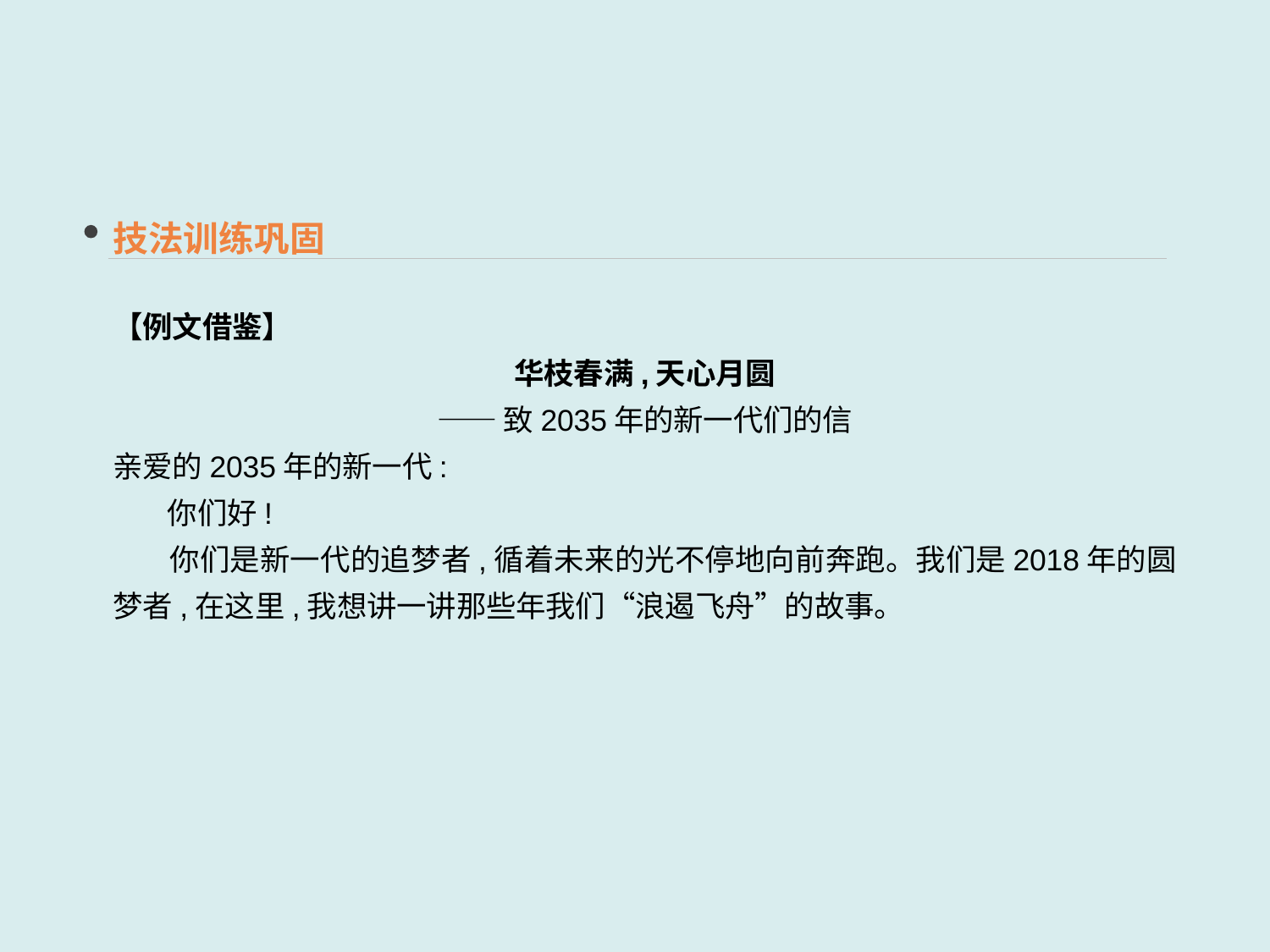

技法训练巩固

【例文借鉴】
华枝春满,天心月圆
——致2035年的新一代们的信
亲爱的2035年的新一代:
       你们好!
       你们是新一代的追梦者,循着未来的光不停地向前奔跑。我们是2018年的圆梦者,在这里,我想讲一讲那些年我们“浪遏飞舟”的故事。